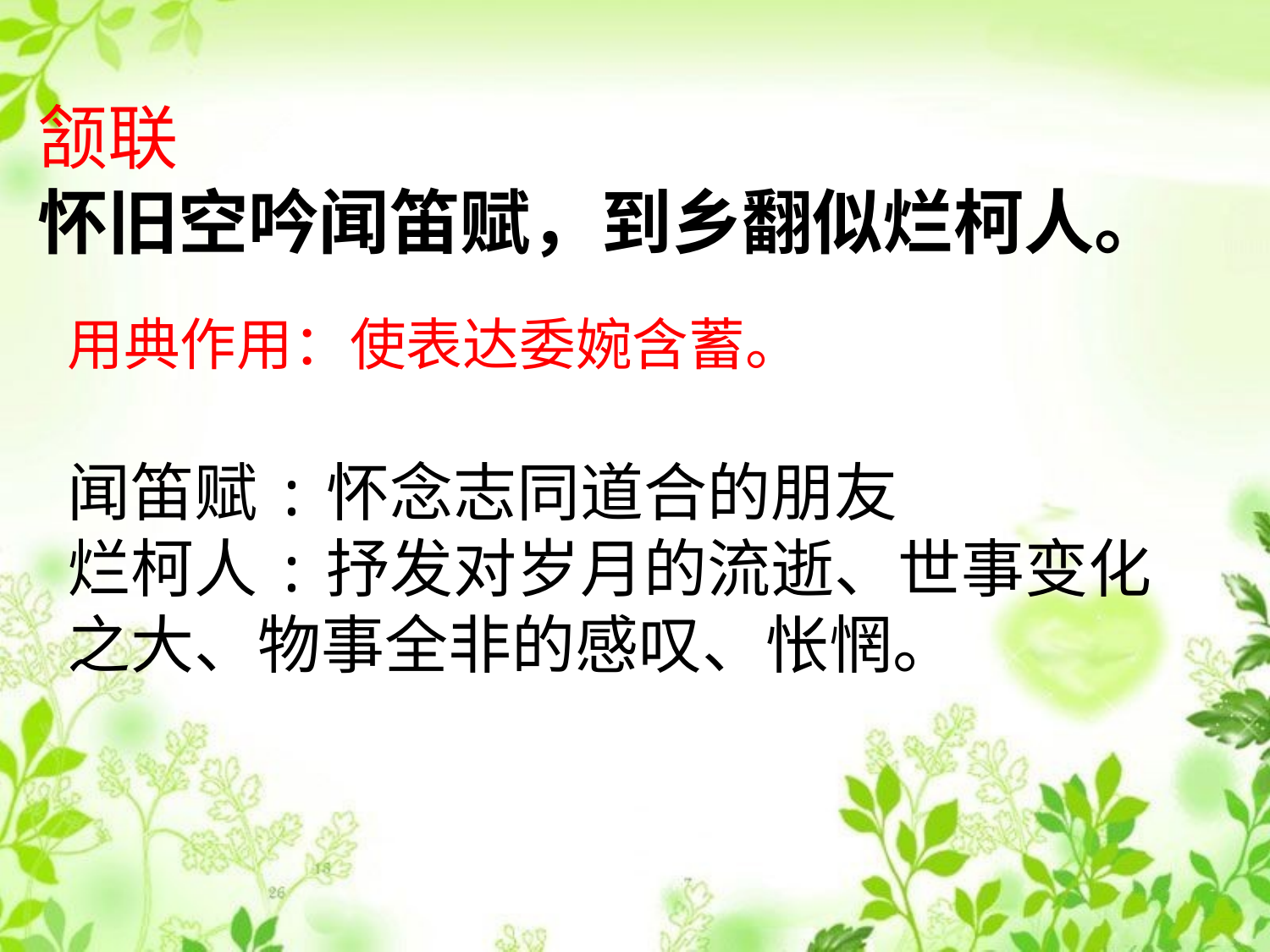

颔联
怀旧空吟闻笛赋，到乡翻似烂柯人。
用典作用：使表达委婉含蓄。

闻笛赋:怀念志同道合的朋友
烂柯人:抒发对岁月的流逝、世事变化之大、物事全非的感叹、怅惘。